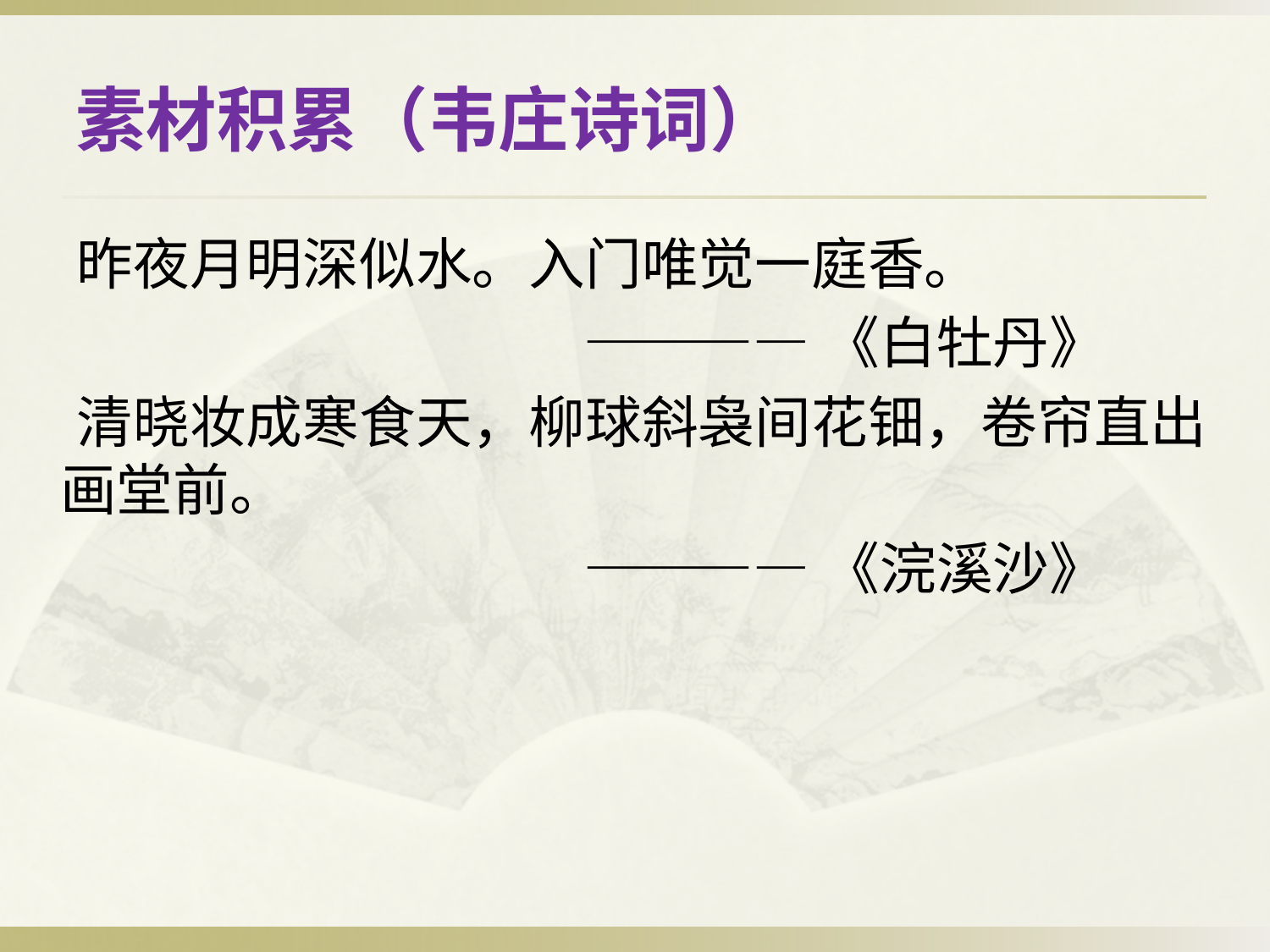

# 素材积累（韦庄诗词）
    昨夜月明深似水。入门唯觉一庭香。
                                             ————《白牡丹》
    清晓妆成寒食天，柳球斜袅间花钿，卷帘直出画堂前。
                                             ————《浣溪沙》